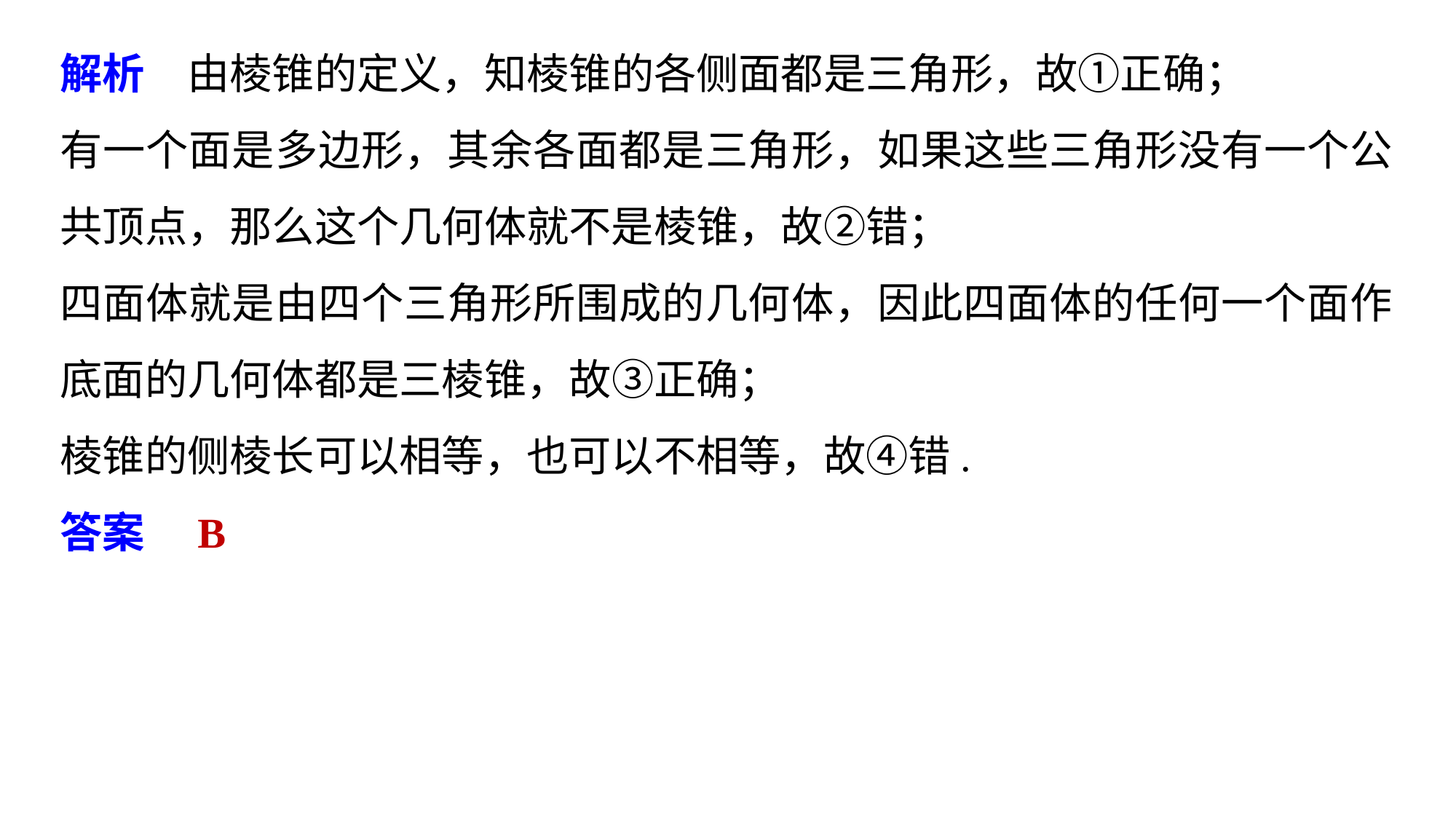

解析　由棱锥的定义，知棱锥的各侧面都是三角形，故①正确；
有一个面是多边形，其余各面都是三角形，如果这些三角形没有一个公共顶点，那么这个几何体就不是棱锥，故②错；
四面体就是由四个三角形所围成的几何体，因此四面体的任何一个面作底面的几何体都是三棱锥，故③正确；
棱锥的侧棱长可以相等，也可以不相等，故④错.
答案　B